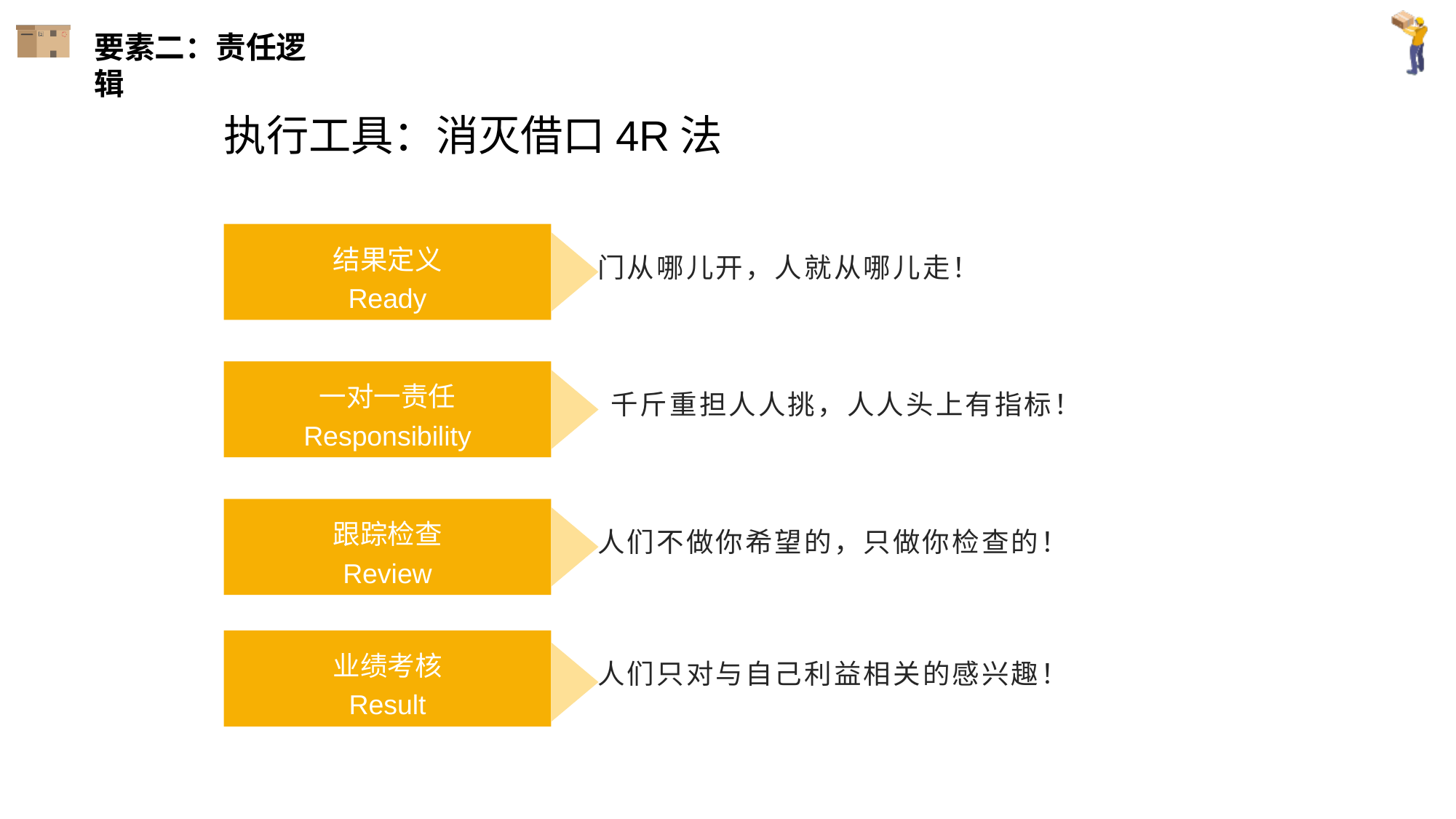

要素二：责任逻辑
执行工具：消灭借口4R法
结果定义
Ready
门从哪儿开，人就从哪儿走！

千斤重担人人挑，人人头上有指标！
一对一责任
Responsibility

跟踪检查
Review
人们不做你希望的，只做你检查的！

业绩考核
Result
人们只对与自己利益相关的感兴趣！